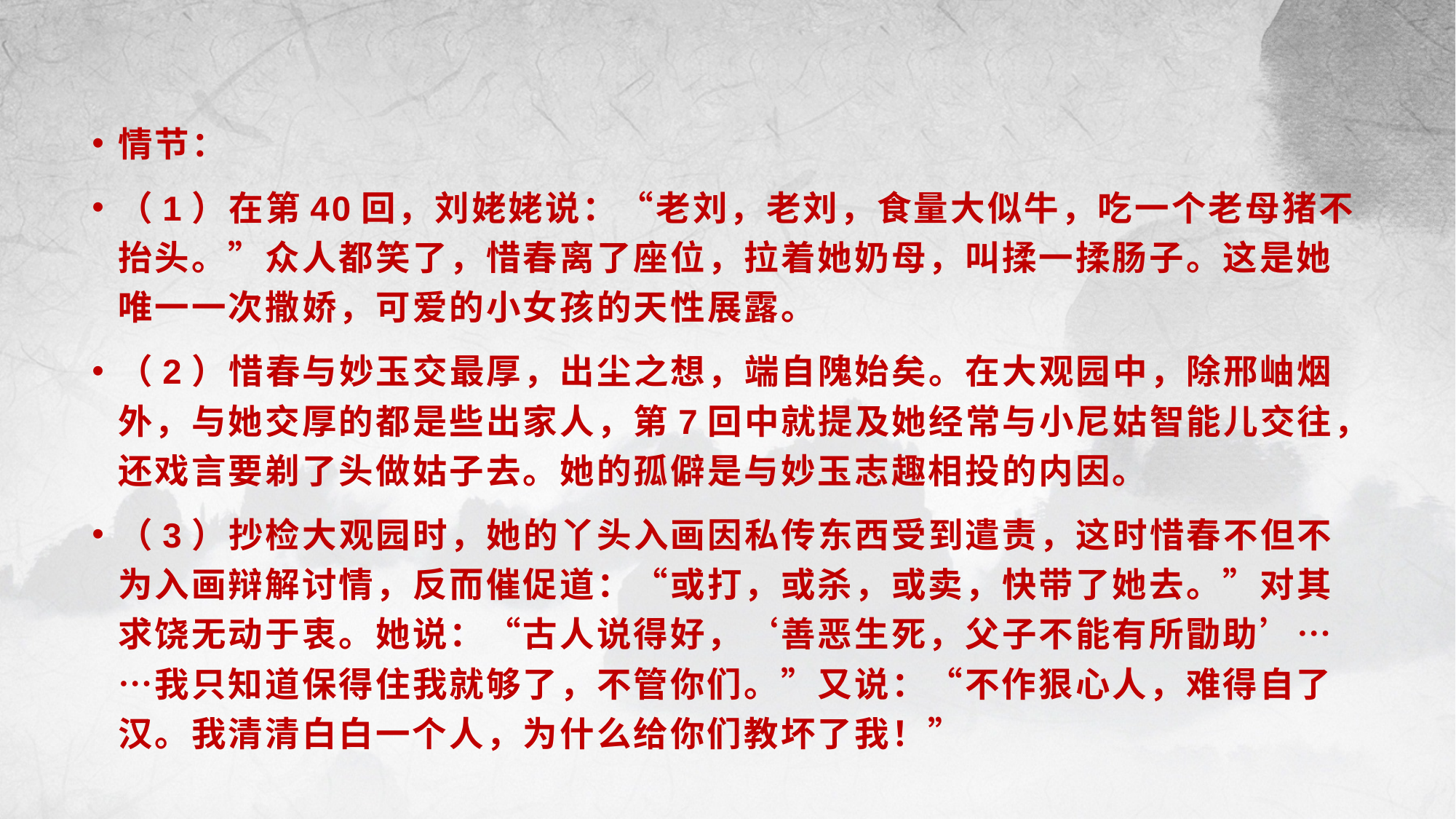

情节：
（1）在第40回，刘姥姥说：“老刘，老刘，食量大似牛，吃一个老母猪不抬头。”众人都笑了，惜春离了座位，拉着她奶母，叫揉一揉肠子。这是她唯一一次撒娇，可爱的小女孩的天性展露。
（2）惜春与妙玉交最厚，出尘之想，端自隗始矣。在大观园中，除邢岫烟外，与她交厚的都是些出家人，第7回中就提及她经常与小尼姑智能儿交往，还戏言要剃了头做姑子去。她的孤僻是与妙玉志趣相投的内因。
（3）抄检大观园时，她的丫头入画因私传东西受到遣责，这时惜春不但不为入画辩解讨情，反而催促道：“或打，或杀，或卖，快带了她去。”对其求饶无动于衷。她说：“古人说得好，‘善恶生死，父子不能有所勖助’……我只知道保得住我就够了，不管你们。”又说：“不作狠心人，难得自了汉。我清清白白一个人，为什么给你们教坏了我！”